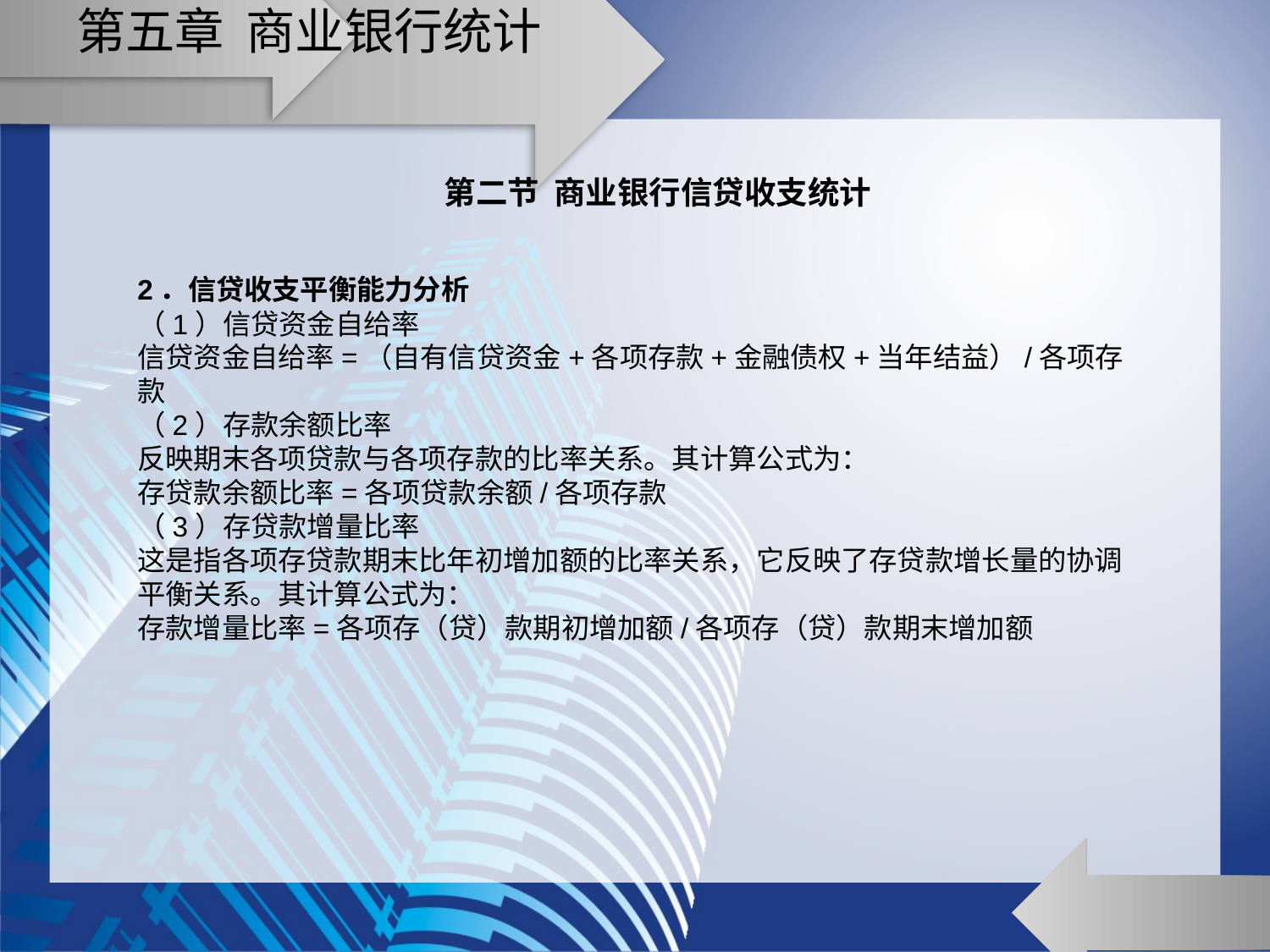

# 第五章  商业银行统计
第二节  商业银行信贷收支统计
2．信贷收支平衡能力分析
（1）信贷资金自给率
信贷资金自给率=（自有信贷资金+各项存款+金融债权+当年结益）/各项存款
（2）存款余额比率
反映期末各项贷款与各项存款的比率关系。其计算公式为：
存贷款余额比率=各项贷款余额/各项存款
（3）存贷款增量比率
这是指各项存贷款期末比年初增加额的比率关系，它反映了存贷款增长量的协调平衡关系。其计算公式为：
存款增量比率=各项存（贷）款期初增加额/各项存（贷）款期末增加额